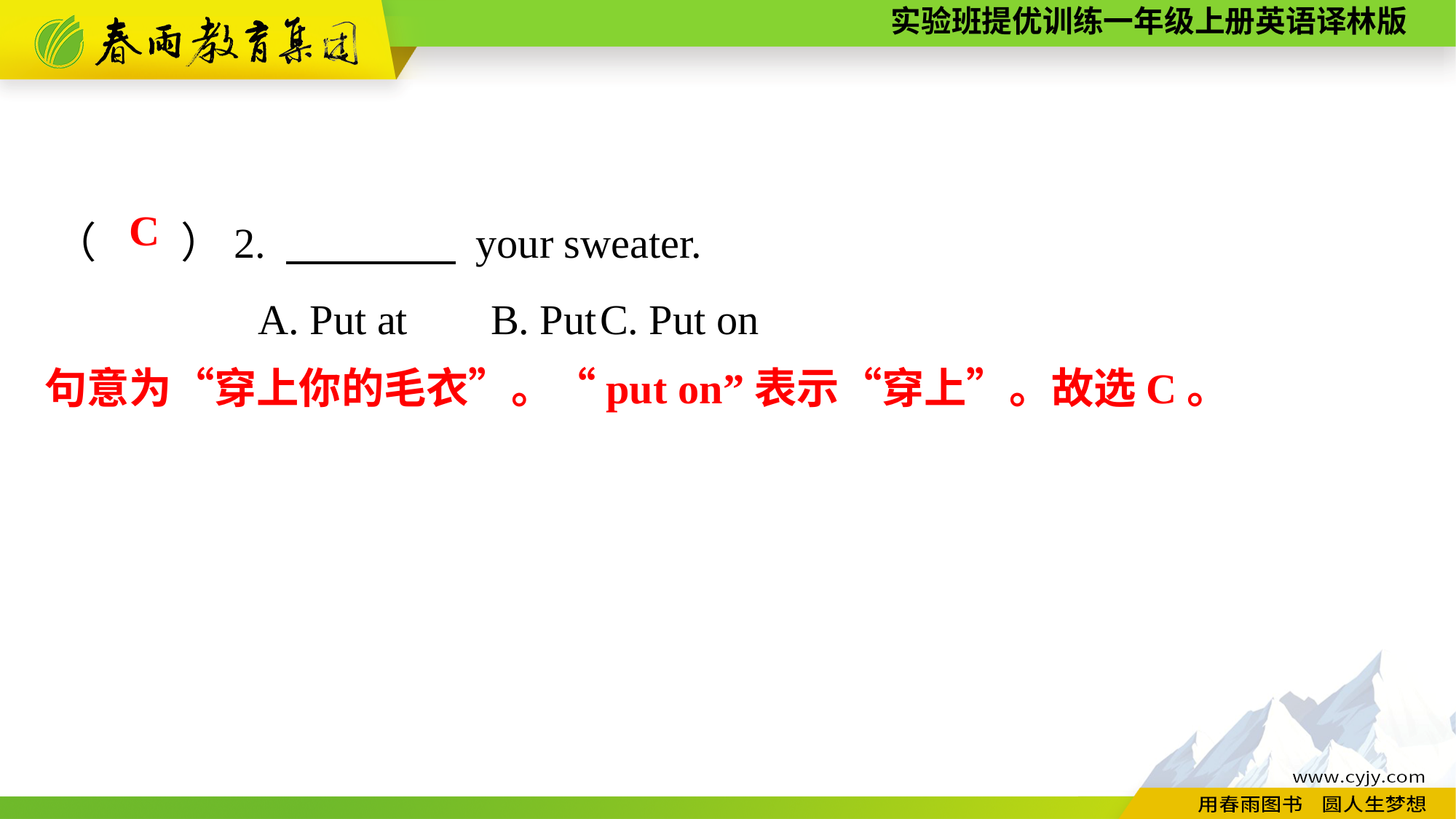

（　　）2. 　　　　 your sweater.
A. Put at	B. Put	C. Put on
C
句意为“穿上你的毛衣”。“put on”表示“穿上”。故选C。